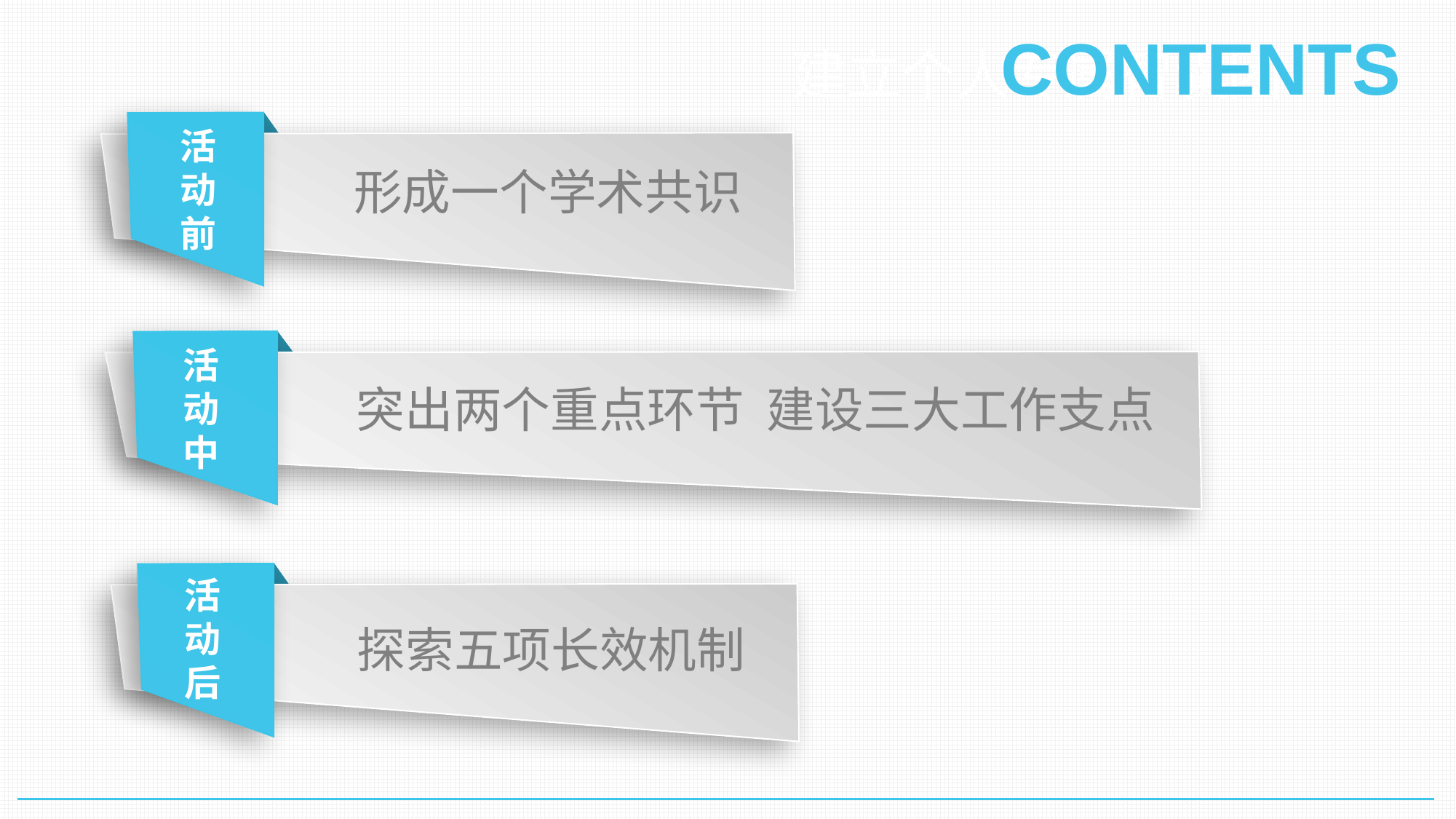

CONTENTS
建立个人专属智囊团

活动前
形成一个学术共识

活动中
突出两个重点环节  建设三大工作支点

活动后
探索五项长效机制